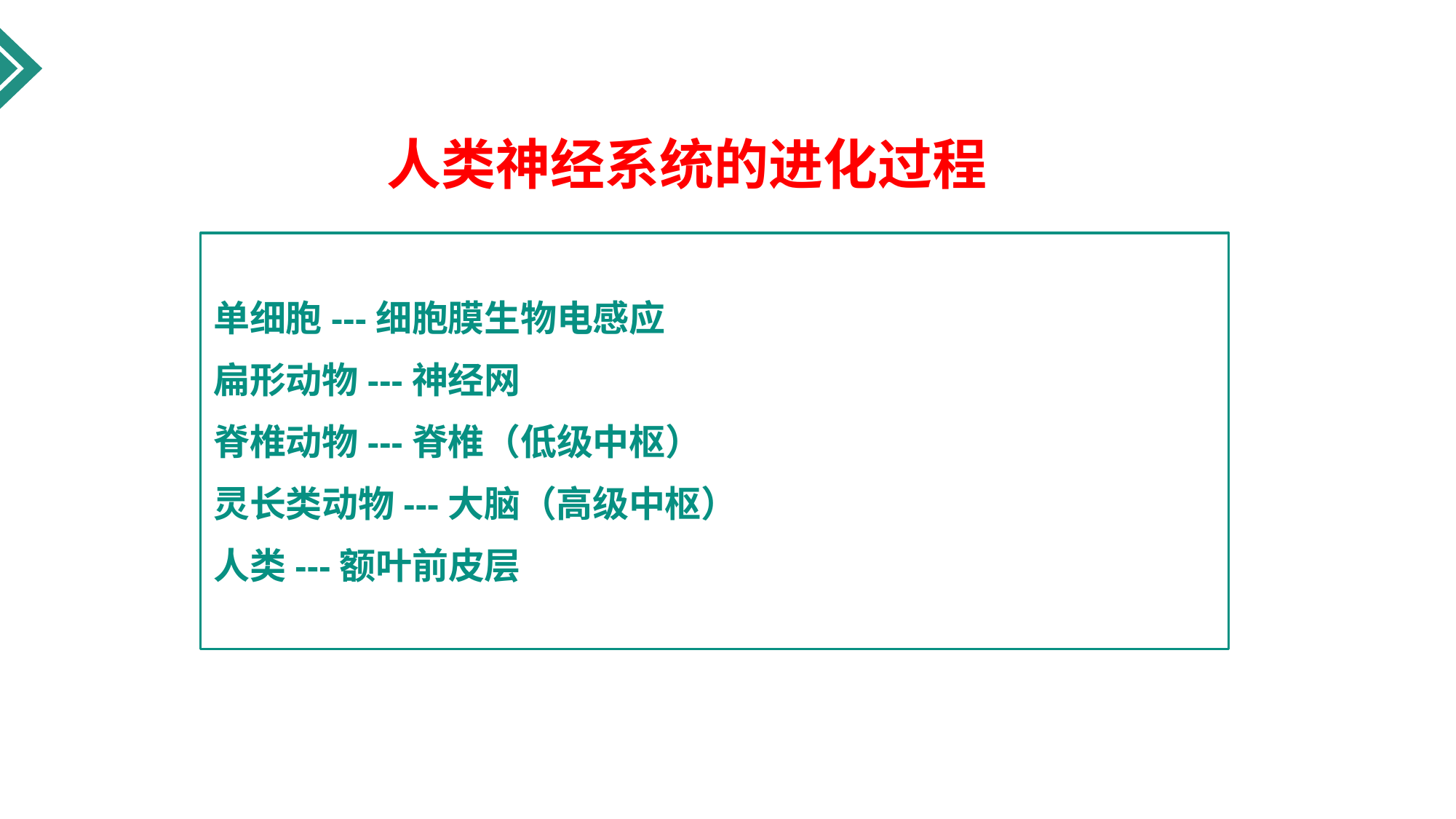

人类神经系统的进化过程
单细胞---细胞膜生物电感应
扁形动物---神经网
脊椎动物---脊椎（低级中枢）
灵长类动物---大脑（高级中枢）
人类---额叶前皮层